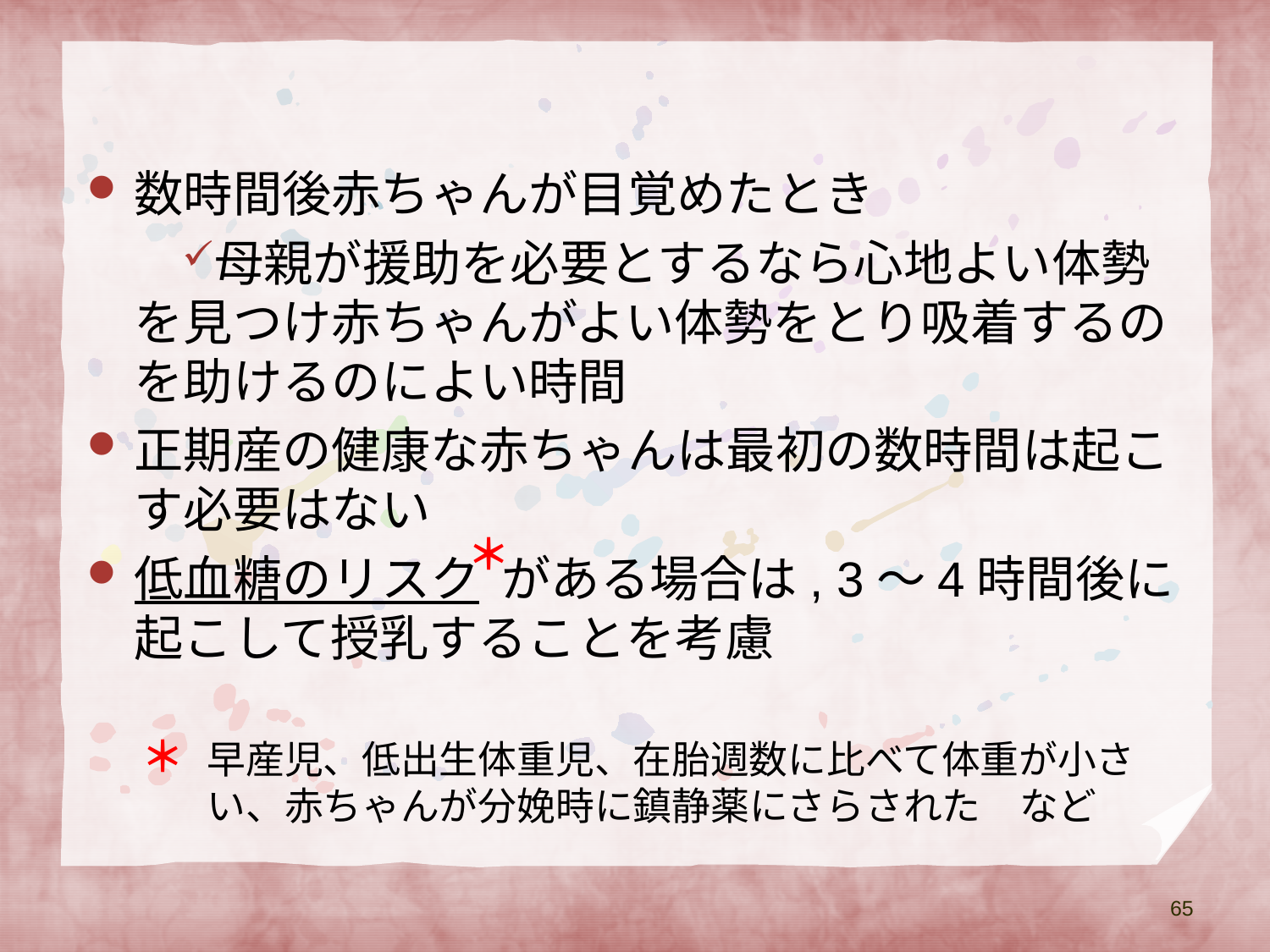

数時間後赤ちゃんが目覚めたとき
母親が援助を必要とするなら心地よい体勢を見つけ赤ちゃんがよい体勢をとり吸着するのを助けるのによい時間
正期産の健康な赤ちゃんは最初の数時間は起こす必要はない
低血糖のリスク  がある場合は, 3～4時間後に起こして授乳することを考慮

＊
＊
早産児、低出生体重児、在胎週数に比べて体重が小さい、赤ちゃんが分娩時に鎮静薬にさらされた　など
65